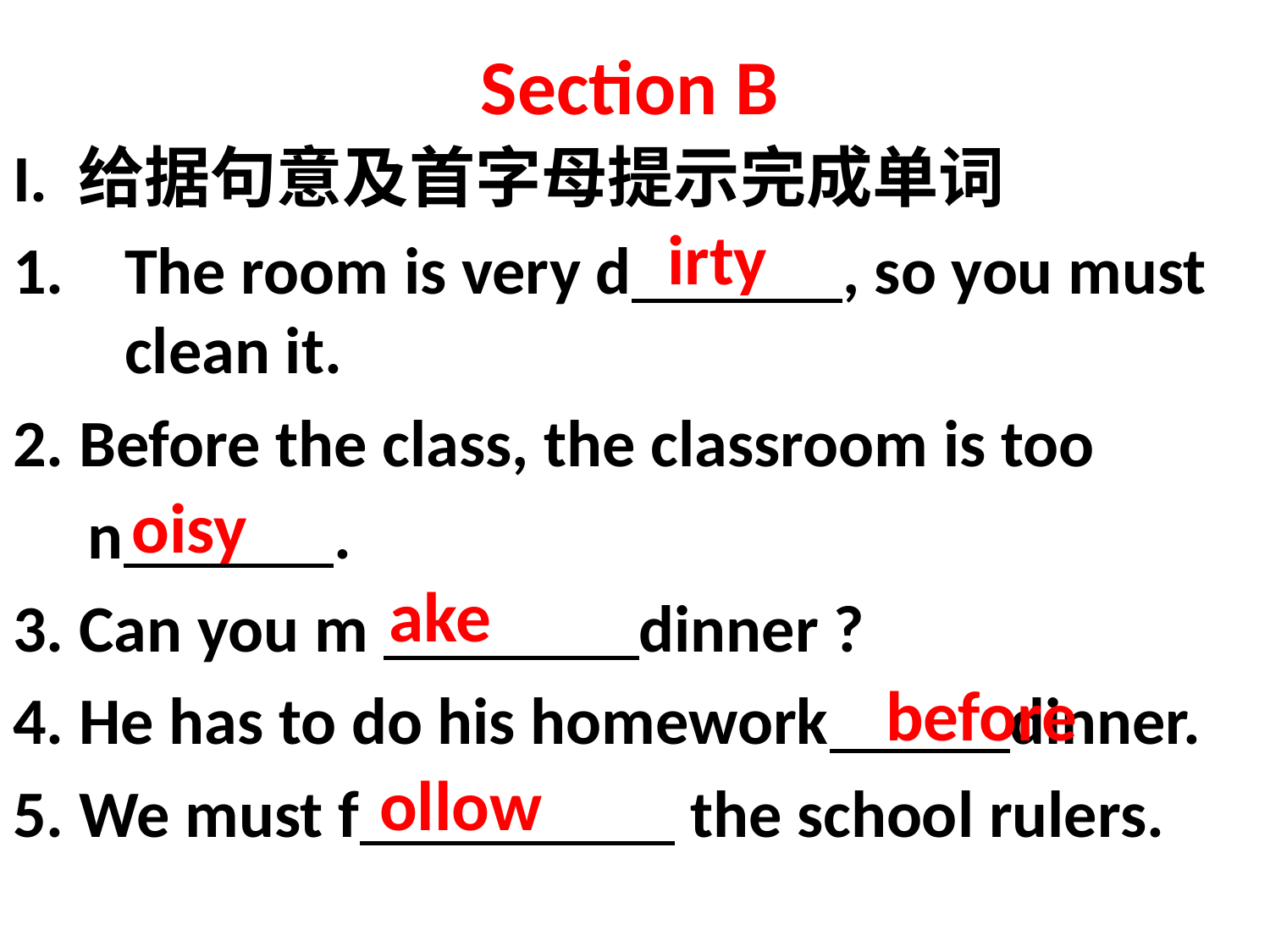

# Section B
I. 给据句意及首字母提示完成单词
The room is very d              , so you must clean it.
2. Before the class, the classroom is too
     n              .
3. Can you m                  dinner ?
4. He has to do his homework            dinner.
5. We must f                      the school rulers.

irty
oisy
ake
before
ollow